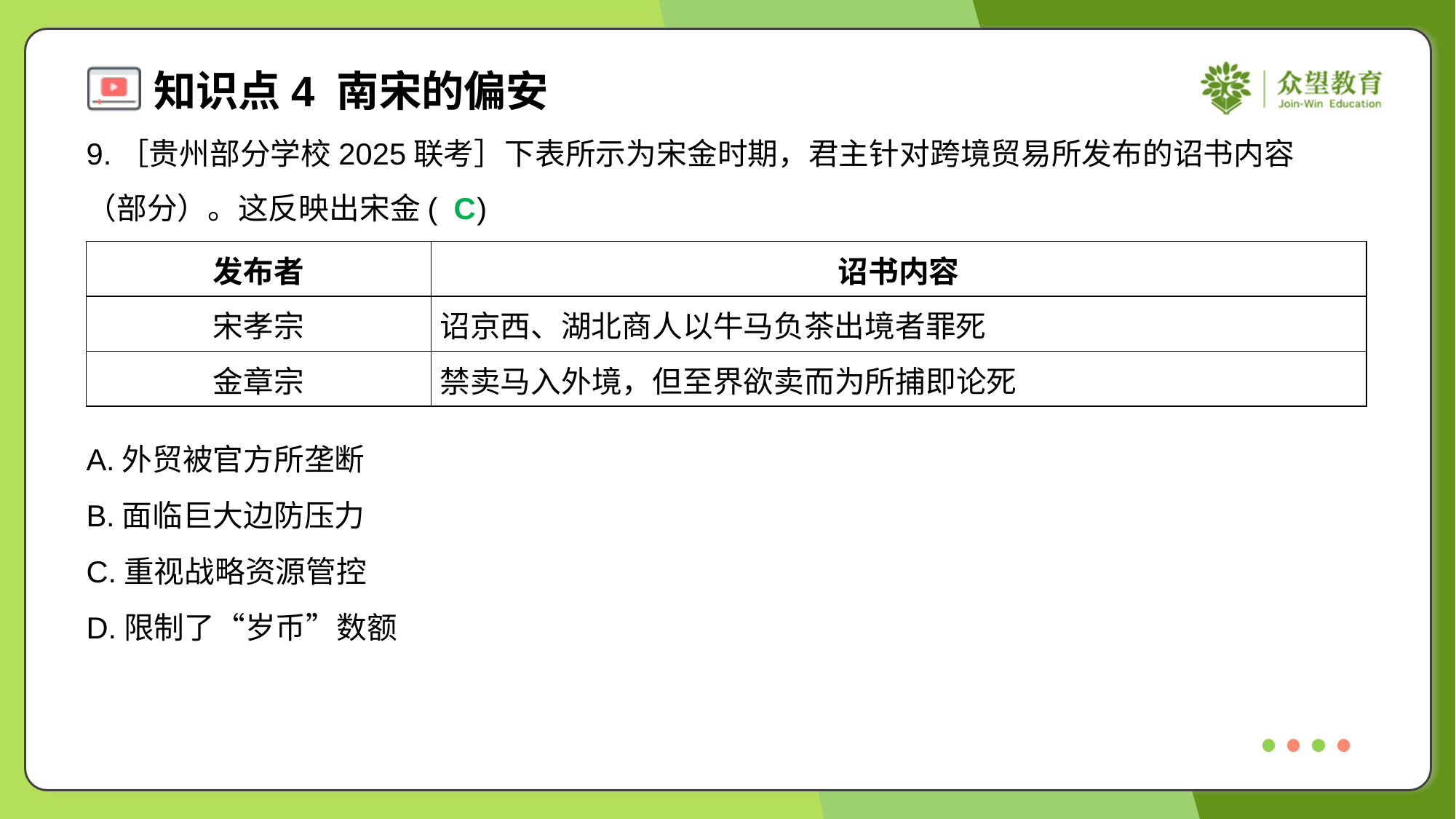

9.［贵州部分学校2025联考］下表所示为宋金时期，君主针对跨境贸易所发布的诏书内容
（部分）。这反映出宋金(     )
C
| 发布者 | 诏书内容 |
| --- | --- |
| 宋孝宗 | 诏京西、湖北商人以牛马负茶出境者罪死 |
| 金章宗 | 禁卖马入外境，但至界欲卖而为所捕即论死 |
A.外贸被官方所垄断
B.面临巨大边防压力
C.重视战略资源管控
D.限制了“岁币”数额